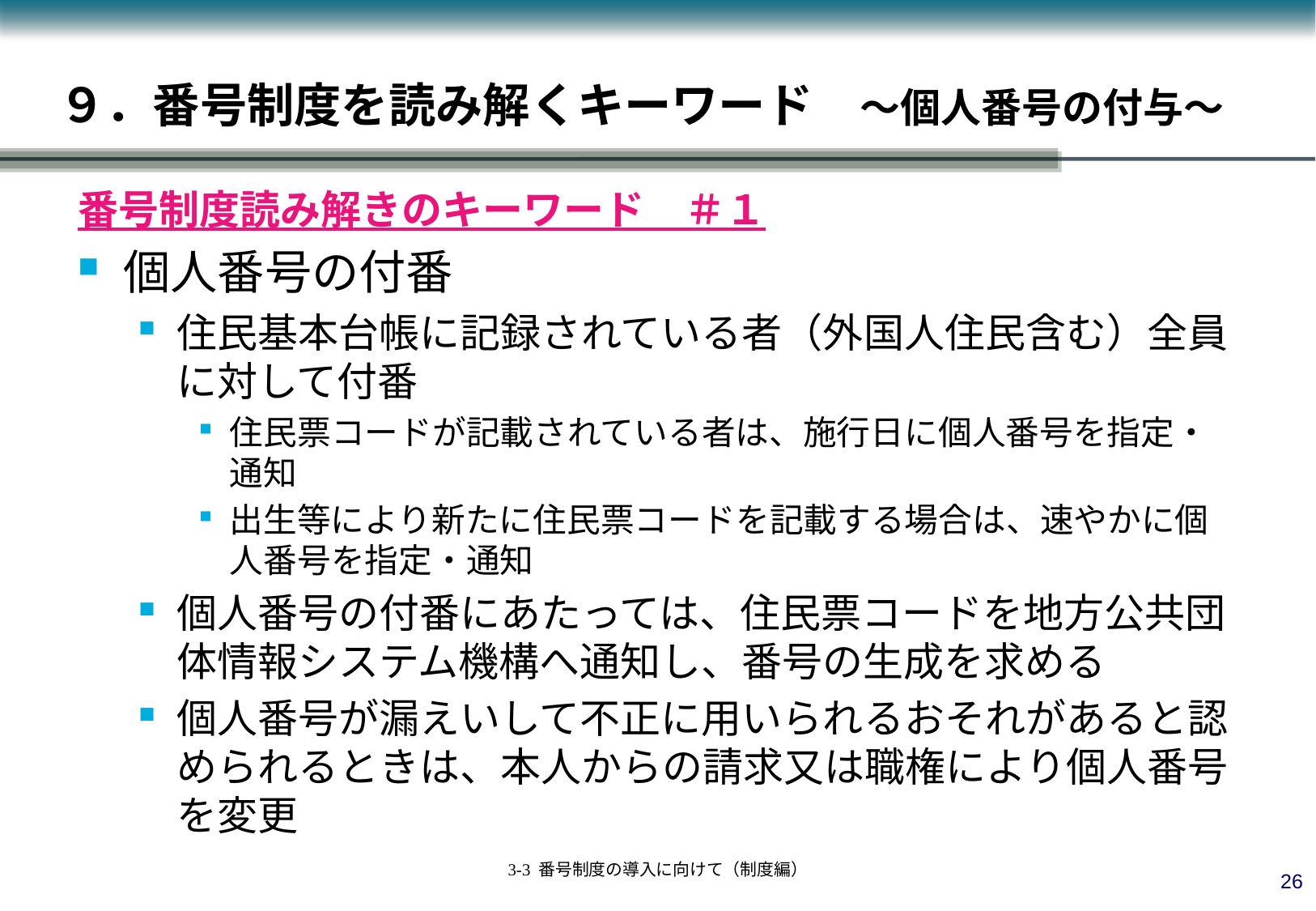

# ９．番号制度を読み解くキーワード　～個人番号の付与～
番号制度読み解きのキーワード　＃１
個人番号の付番
住民基本台帳に記録されている者（外国人住民含む）全員に対して付番
住民票コードが記載されている者は、施行日に個人番号を指定・通知
出生等により新たに住民票コードを記載する場合は、速やかに個人番号を指定・通知
個人番号の付番にあたっては、住民票コードを地方公共団体情報システム機構へ通知し、番号の生成を求める
個人番号が漏えいして不正に用いられるおそれがあると認められるときは、本人からの請求又は職権により個人番号を変更
26
3-3 番号制度の導入に向けて（制度編）